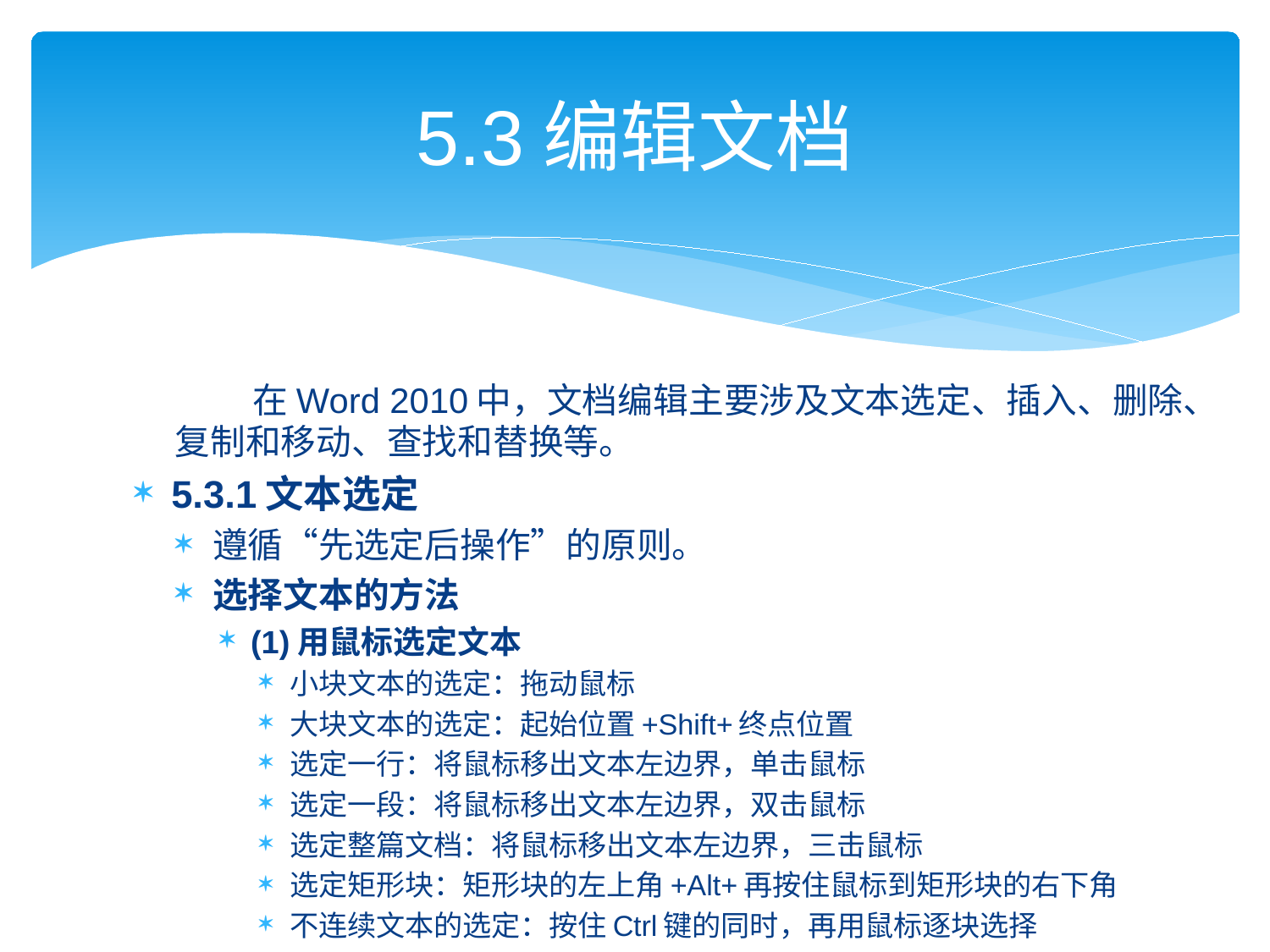

# 5.3编辑文档
         在Word 2010中，文档编辑主要涉及文本选定、插入、删除、复制和移动、查找和替换等。
5.3.1文本选定
遵循“先选定后操作”的原则。
选择文本的方法
(1)用鼠标选定文本
小块文本的选定：拖动鼠标
大块文本的选定：起始位置+Shift+终点位置
选定一行：将鼠标移出文本左边界，单击鼠标
选定一段：将鼠标移出文本左边界，双击鼠标
选定整篇文档：将鼠标移出文本左边界，三击鼠标
选定矩形块：矩形块的左上角+Alt+再按住鼠标到矩形块的右下角
不连续文本的选定：按住Ctrl键的同时，再用鼠标逐块选择